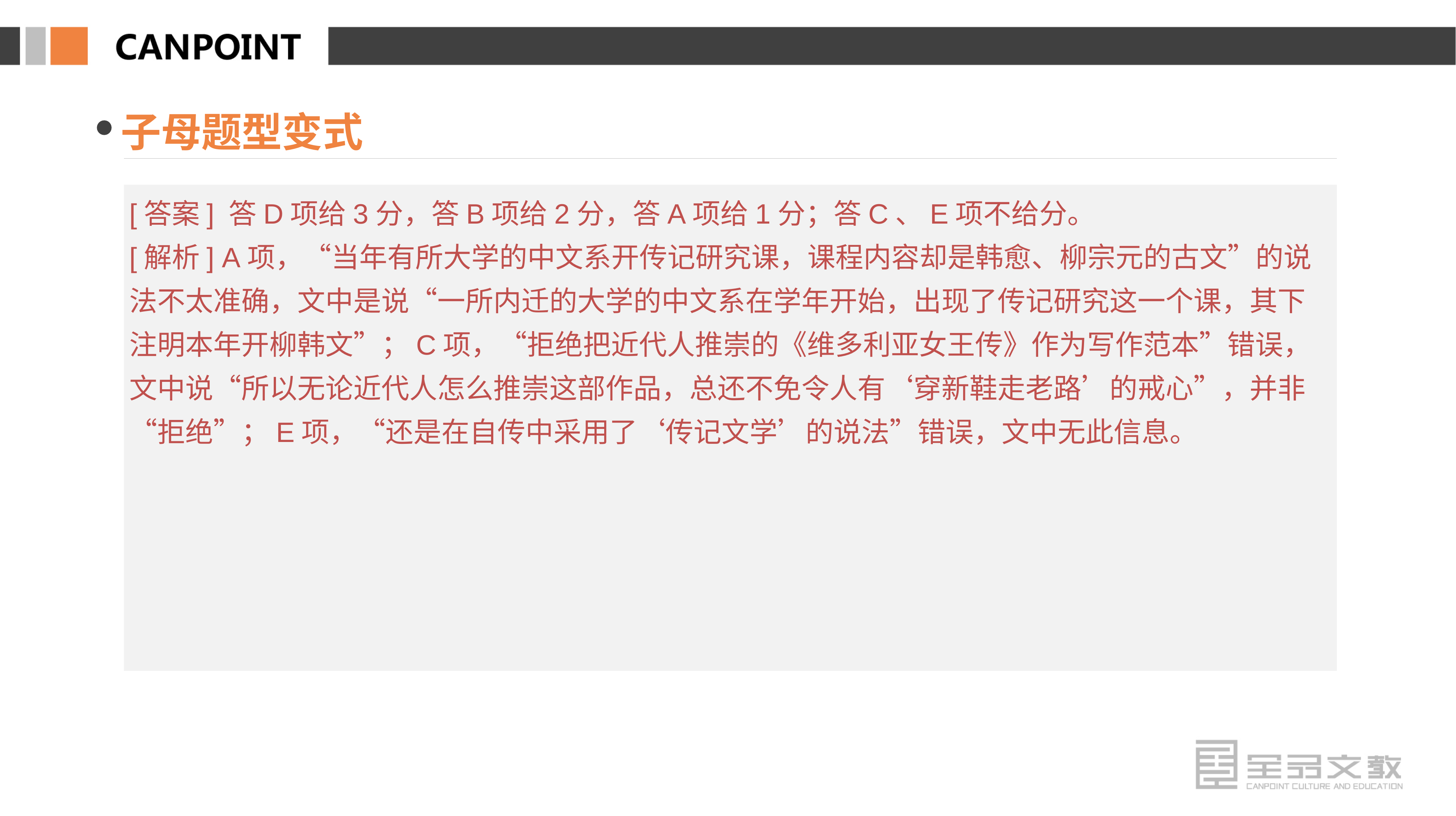

子母题型变式

[答案] 答D项给3分，答B项给2分，答A项给1分；答C、E项不给分。
[解析] A项，“当年有所大学的中文系开传记研究课，课程内容却是韩愈、柳宗元的古文”的说法不太准确，文中是说“一所内迁的大学的中文系在学年开始，出现了传记研究这一个课，其下注明本年开柳韩文”；C项，“拒绝把近代人推崇的《维多利亚女王传》作为写作范本”错误，文中说“所以无论近代人怎么推崇这部作品，总还不免令人有‘穿新鞋走老路’的戒心”，并非“拒绝”；E项，“还是在自传中采用了‘传记文学’的说法”错误，文中无此信息。